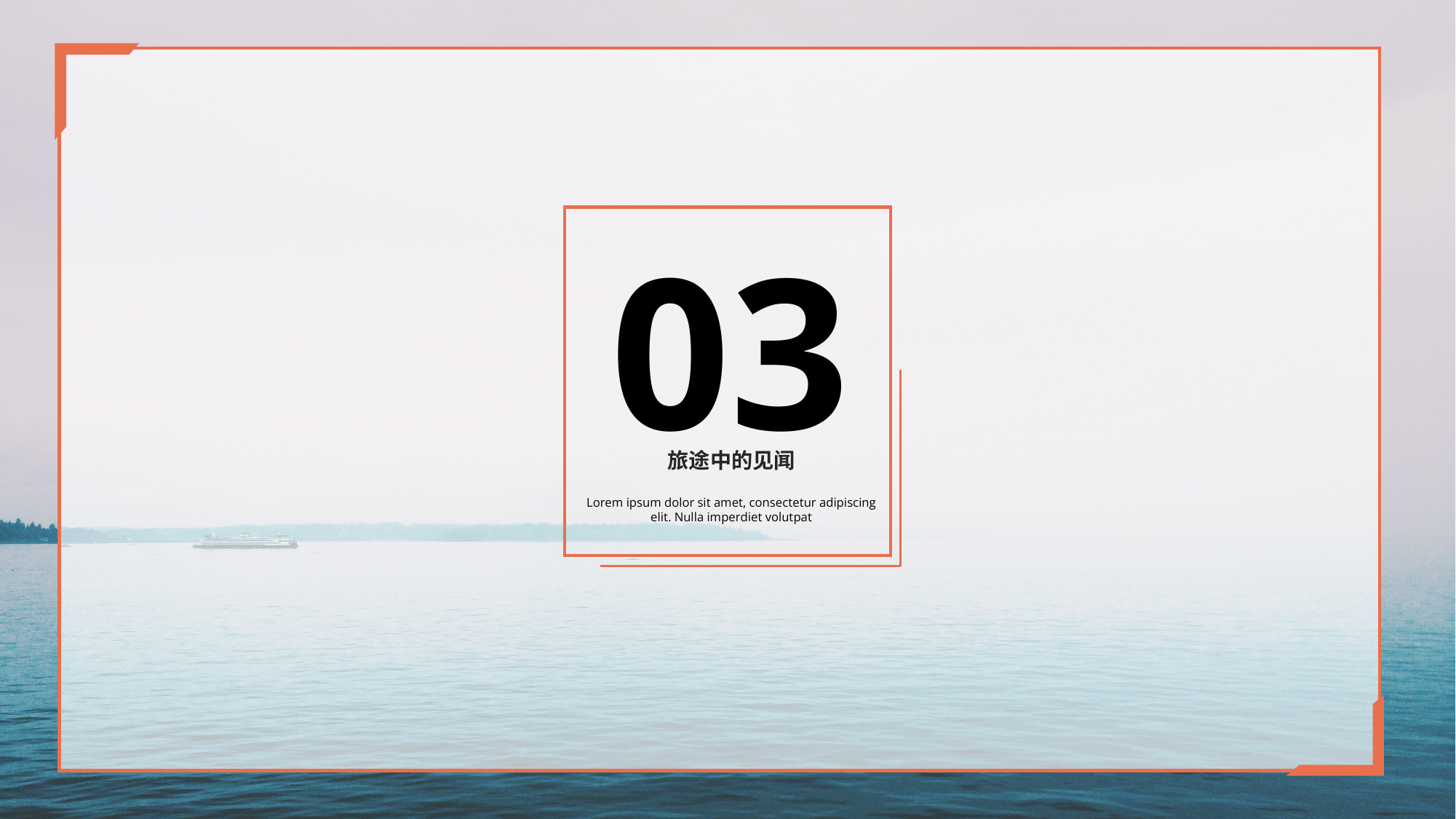

03

旅途中的见闻
Lorem ipsum dolor sit amet, consectetur adipiscing elit. Nulla imperdiet volutpat